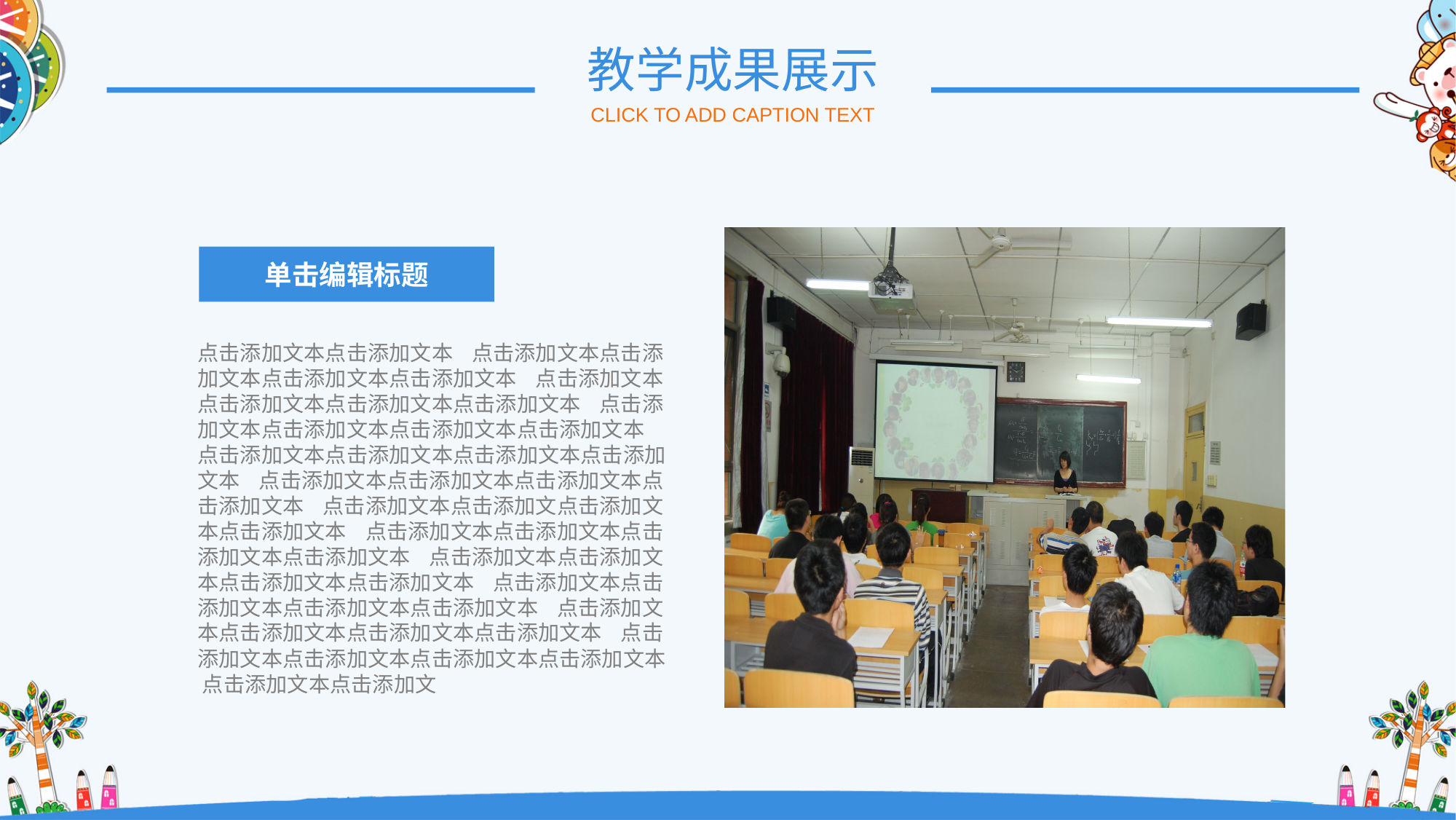

教学成果展示

CLICK TO ADD CAPTION TEXT

单击编辑标题
点击添加文本点击添加文本    点击添加文本点击添加文本点击添加文本点击添加文本    点击添加文本点击添加文本点击添加文本点击添加文本    点击添加文本点击添加文本点击添加文本点击添加文本    点击添加文本点击添加文本点击添加文本点击添加文本    点击添加文本点击添加文本点击添加文本点击添加文本    点击添加文本点击添加文点击添加文本点击添加文本    点击添加文本点击添加文本点击添加文本点击添加文本    点击添加文本点击添加文本点击添加文本点击添加文本    点击添加文本点击添加文本点击添加文本点击添加文本    点击添加文本点击添加文本点击添加文本点击添加文本    点击添加文本点击添加文本点击添加文本点击添加文本    点击添加文本点击添加文